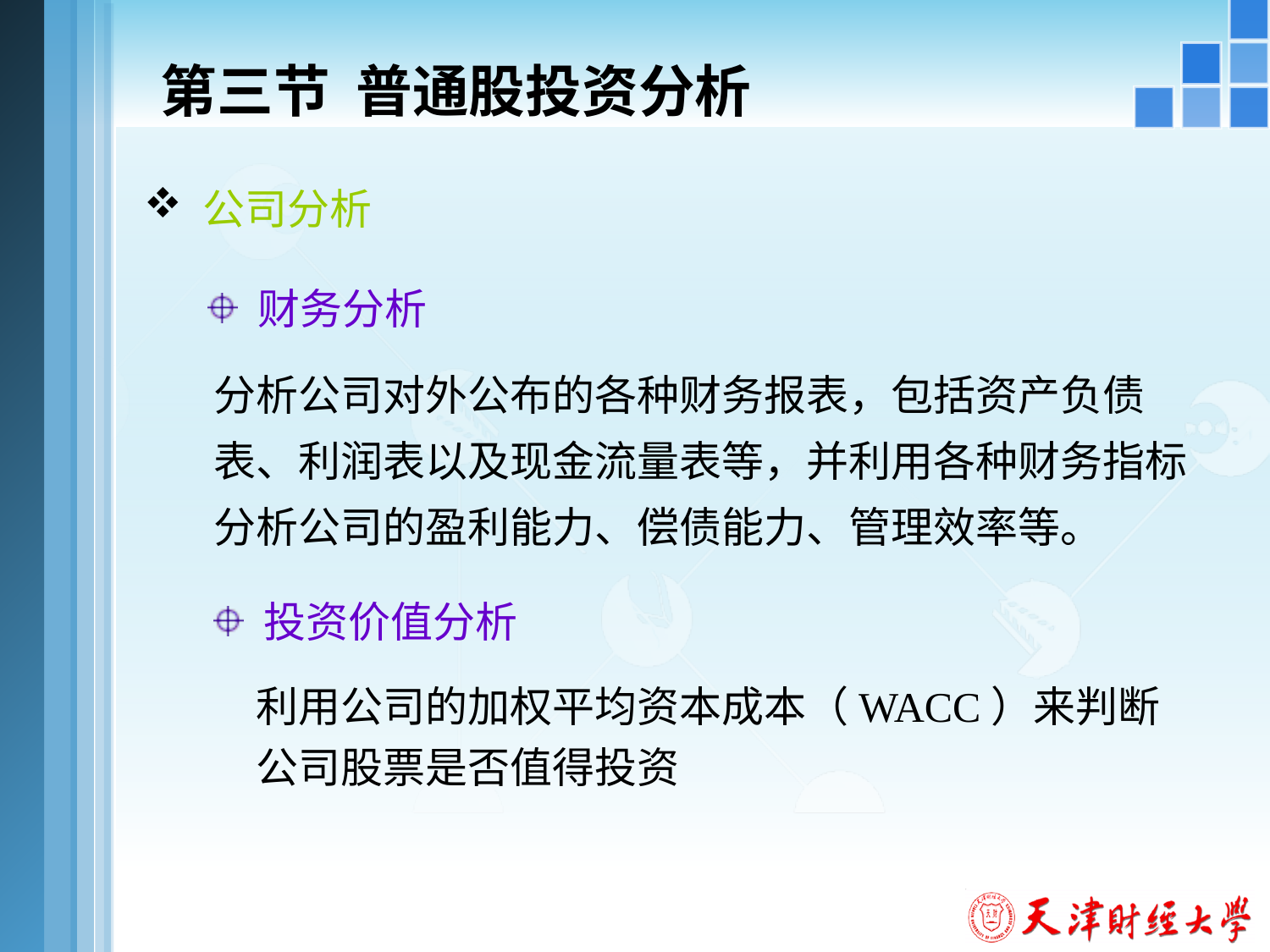

# 第三节  普通股投资分析
 公司分析
 财务分析
分析公司对外公布的各种财务报表，包括资产负债表、利润表以及现金流量表等，并利用各种财务指标分析公司的盈利能力、偿债能力、管理效率等。
 投资价值分析
利用公司的加权平均资本成本（WACC）来判断公司股票是否值得投资